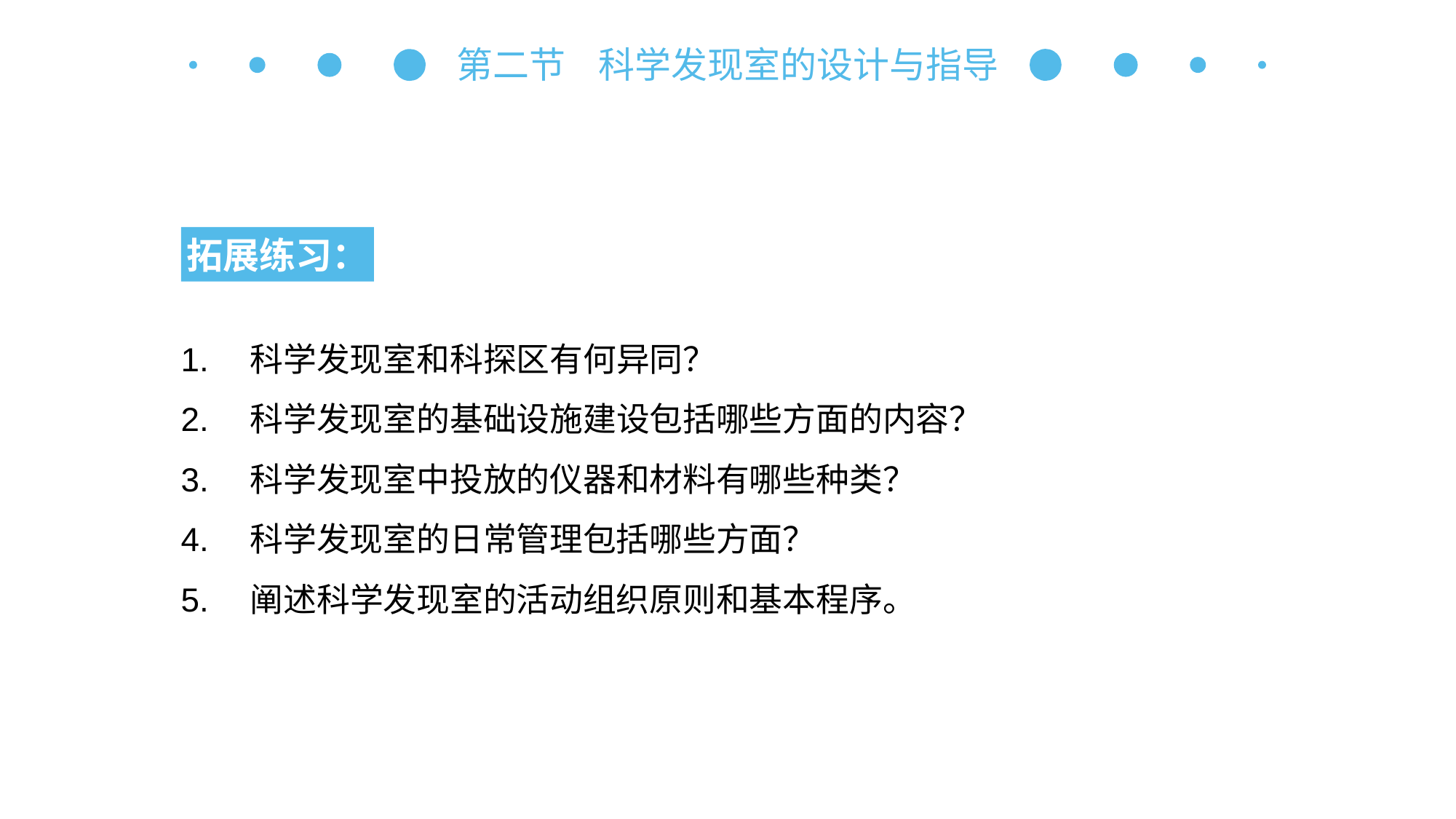

第二节    科学发现室的设计与指导

拓展练习：
1.　科学发现室和科探区有何异同？
2.　科学发现室的基础设施建设包括哪些方面的内容？
3.　科学发现室中投放的仪器和材料有哪些种类？
4.　科学发现室的日常管理包括哪些方面？
5.　阐述科学发现室的活动组织原则和基本程序。